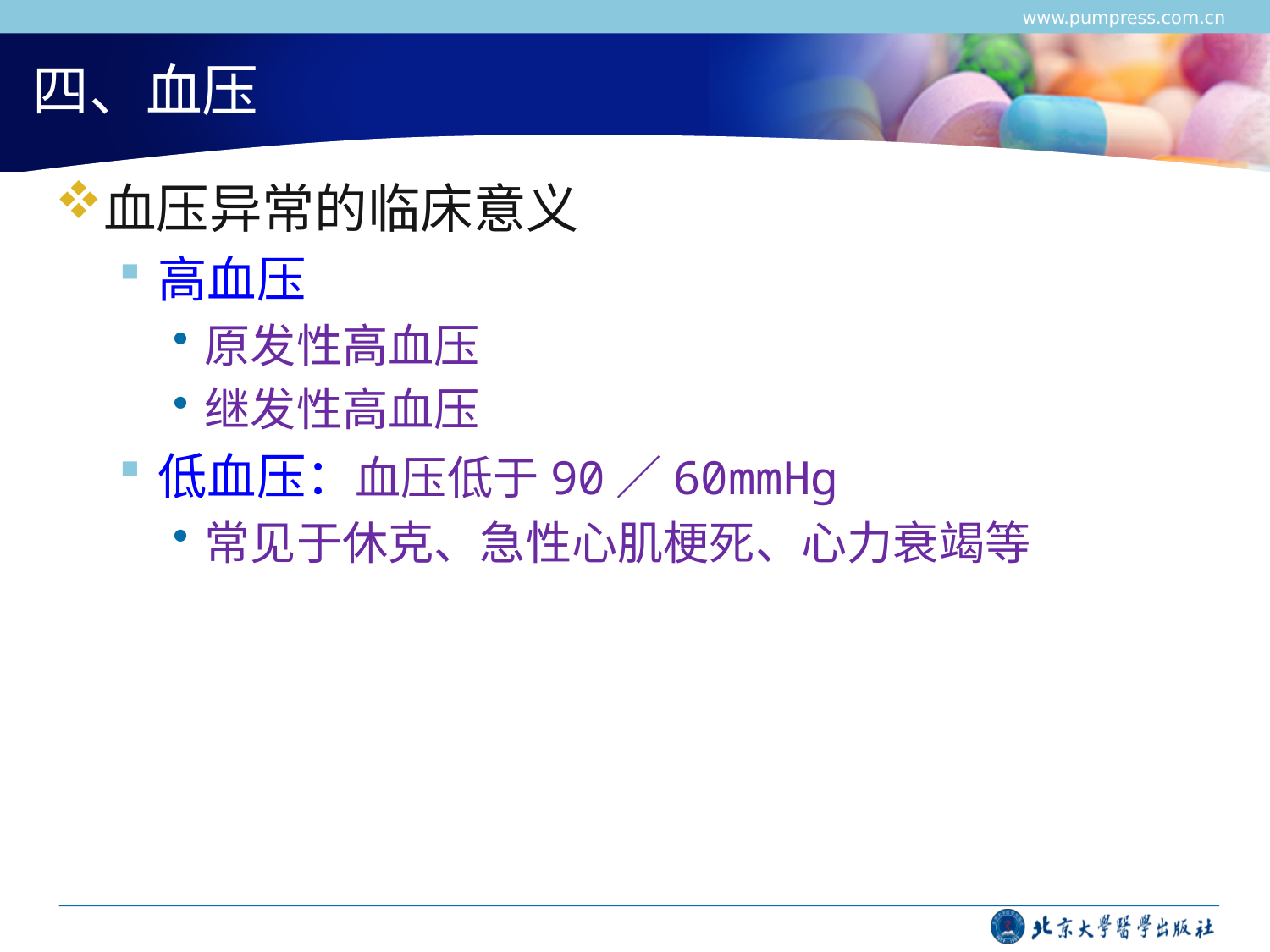

www.pumpress.com.cn
# 四、血压
血压异常的临床意义
高血压
原发性高血压
继发性高血压
低血压：血压低于90／60mmHg
常见于休克、急性心肌梗死、心力衰竭等